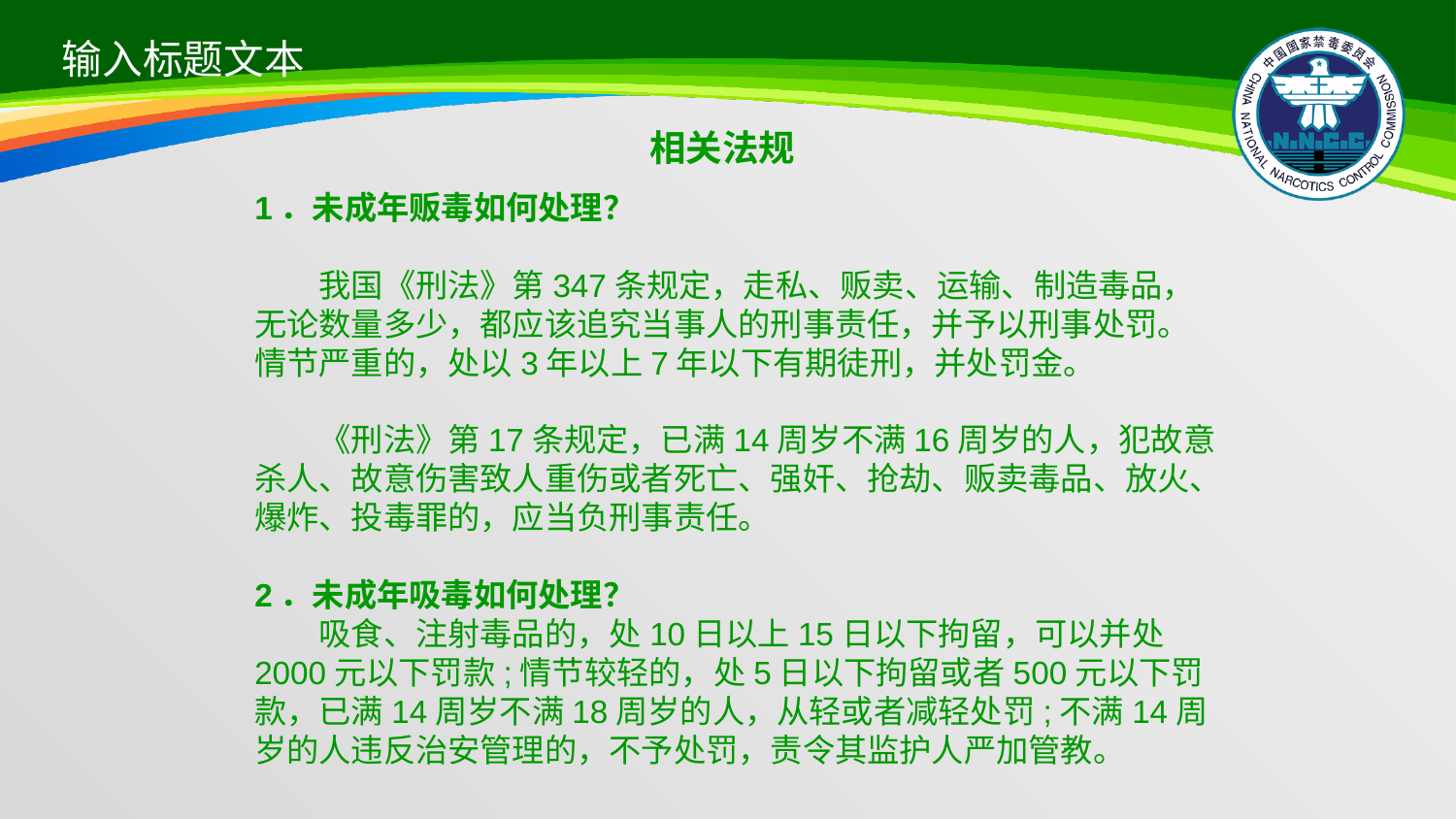

相关法规
1．未成年贩毒如何处理？
　　我国《刑法》第347条规定，走私、贩卖、运输、制造毒品，无论数量多少，都应该追究当事人的刑事责任，并予以刑事处罚。情节严重的，处以3年以上7年以下有期徒刑，并处罚金。

　　《刑法》第17条规定，已满14周岁不满16周岁的人，犯故意杀人、故意伤害致人重伤或者死亡、强奸、抢劫、贩卖毒品、放火、爆炸、投毒罪的，应当负刑事责任。

2．未成年吸毒如何处理？
　　吸食、注射毒品的，处10日以上15日以下拘留，可以并处2000元以下罚款;情节较轻的，处5日以下拘留或者500元以下罚款，已满14周岁不满18周岁的人，从轻或者减轻处罚;不满14周岁的人违反治安管理的，不予处罚，责令其监护人严加管教。